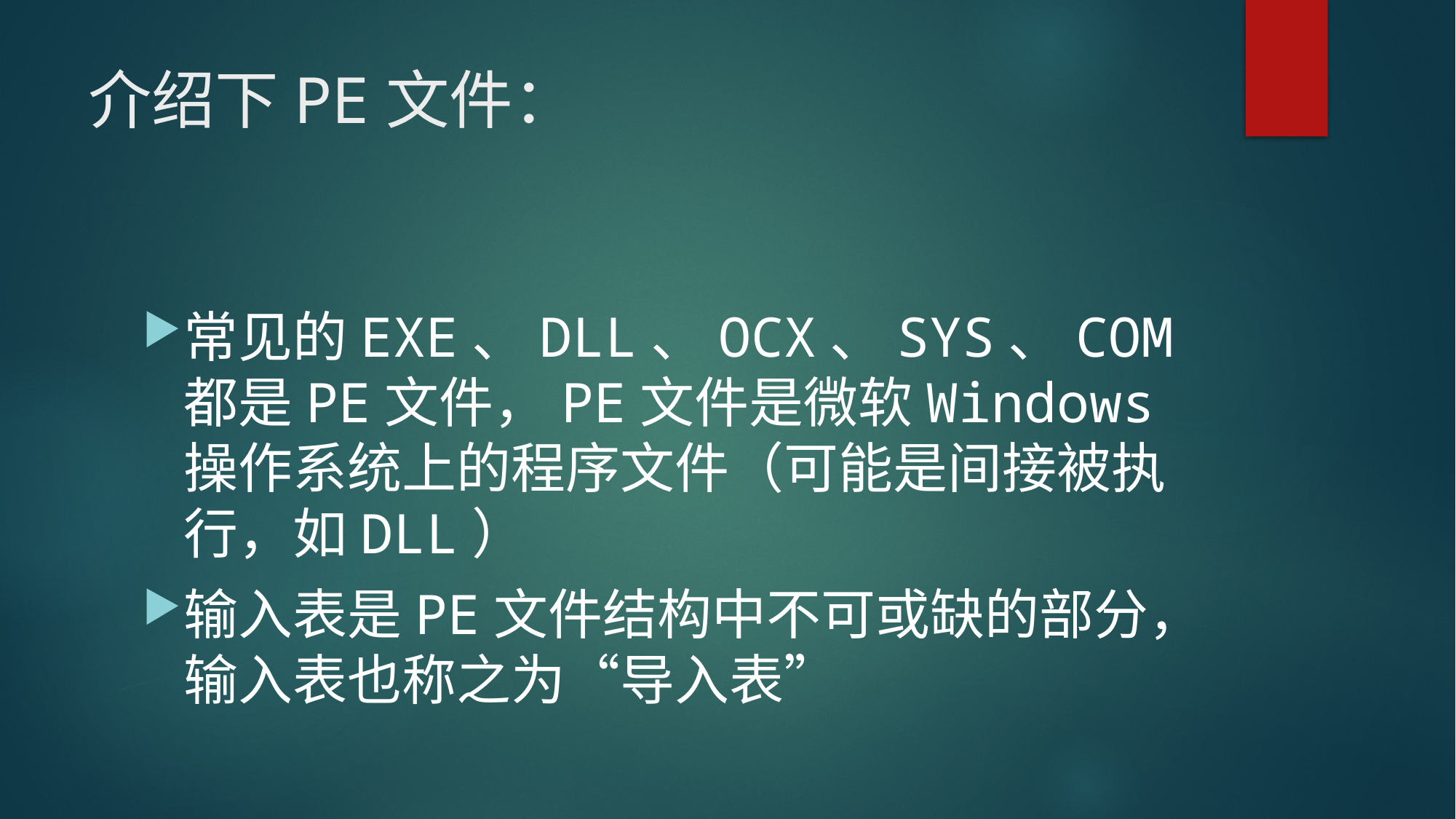

# 介绍下PE文件：

常见的EXE、DLL、OCX、SYS、COM都是PE文件，PE文件是微软Windows操作系统上的程序文件（可能是间接被执行，如DLL）
输入表是PE文件结构中不可或缺的部分，输入表也称之为“导入表”